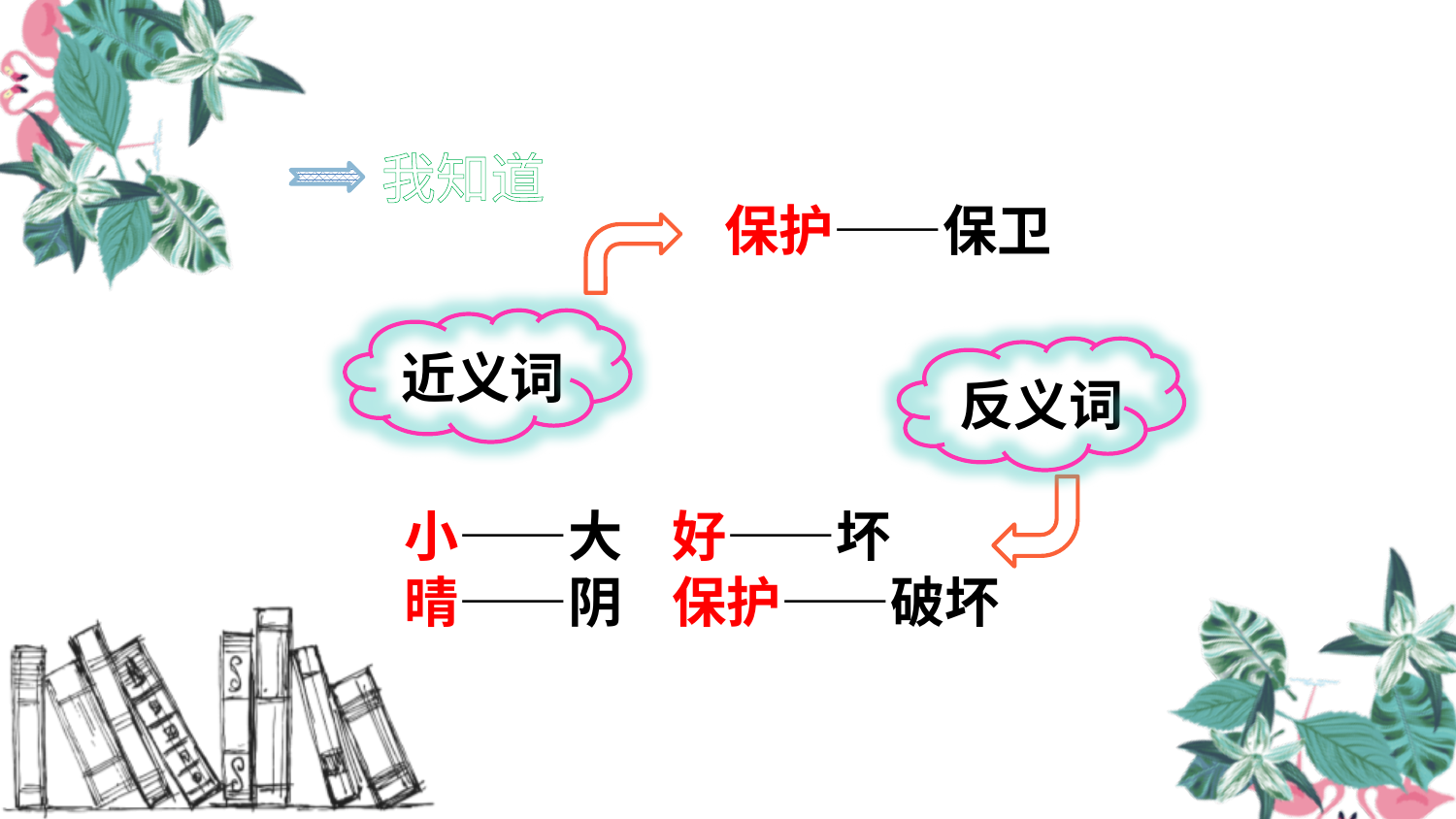

我知道

保护——保卫

近义词
反义词

小——大    好——坏
晴——阴    保护——破坏